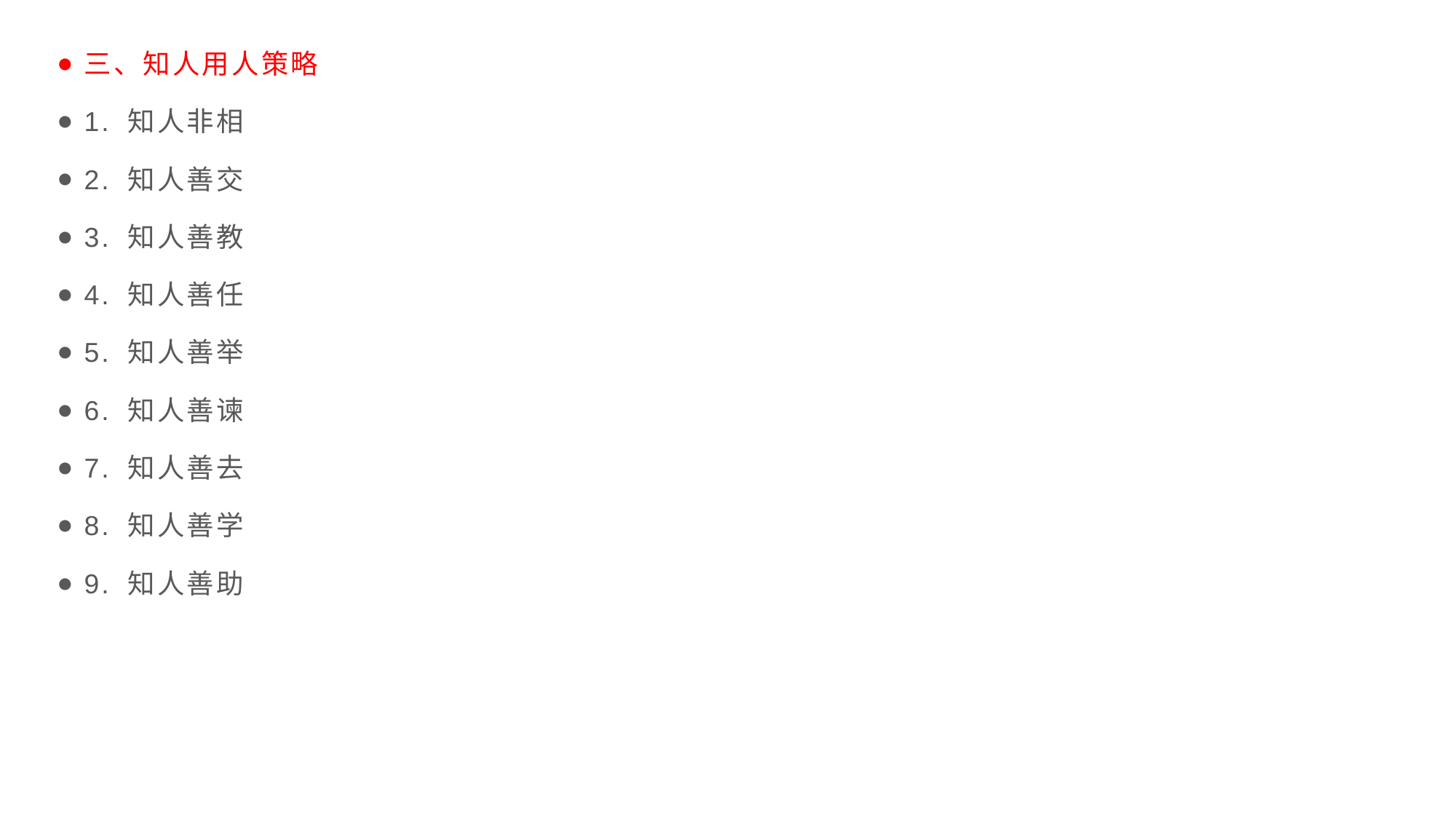

三、知人用人策略
1. 知人非相
2. 知人善交
3. 知人善教
4. 知人善任
5. 知人善举
6. 知人善谏
7. 知人善去
8. 知人善学
9. 知人善助